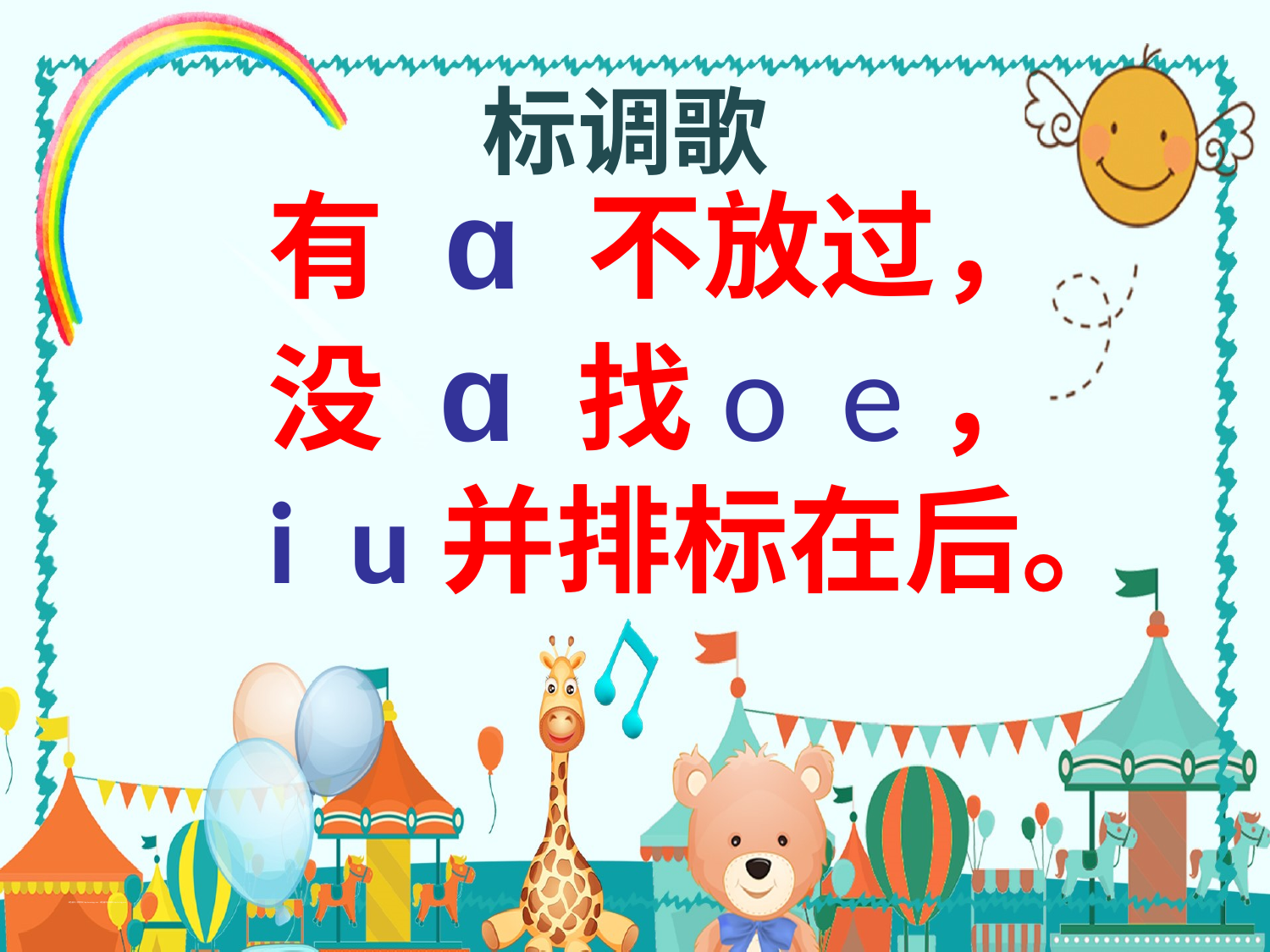

标调歌
有 ɑ 不放过，
没 ɑ 找o  e，
i  u并排标在后。
绿色圃中小学教育网http://www.lspjy.com  绿色圃中学资源网http://cz.lspjy.com